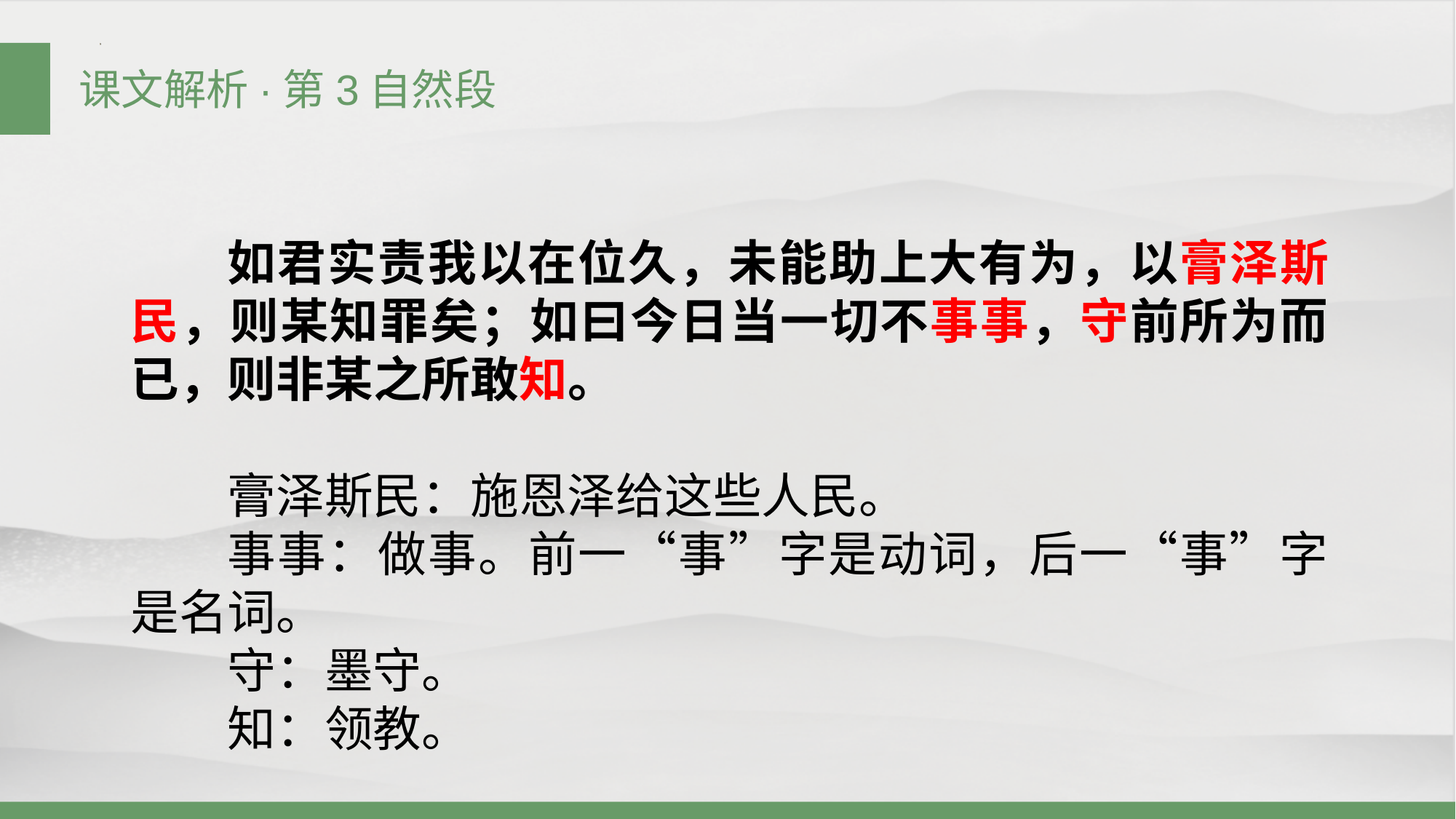

课文解析·第3自然段

如君实责我以在位久，未能助上大有为，以膏泽斯民，则某知罪矣；如曰今日当一切不事事，守前所为而已，则非某之所敢知。

膏泽斯民：施恩泽给这些人民。
事事：做事。前一“事”字是动词，后一“事”字是名词。
守：墨守。
知：领教。